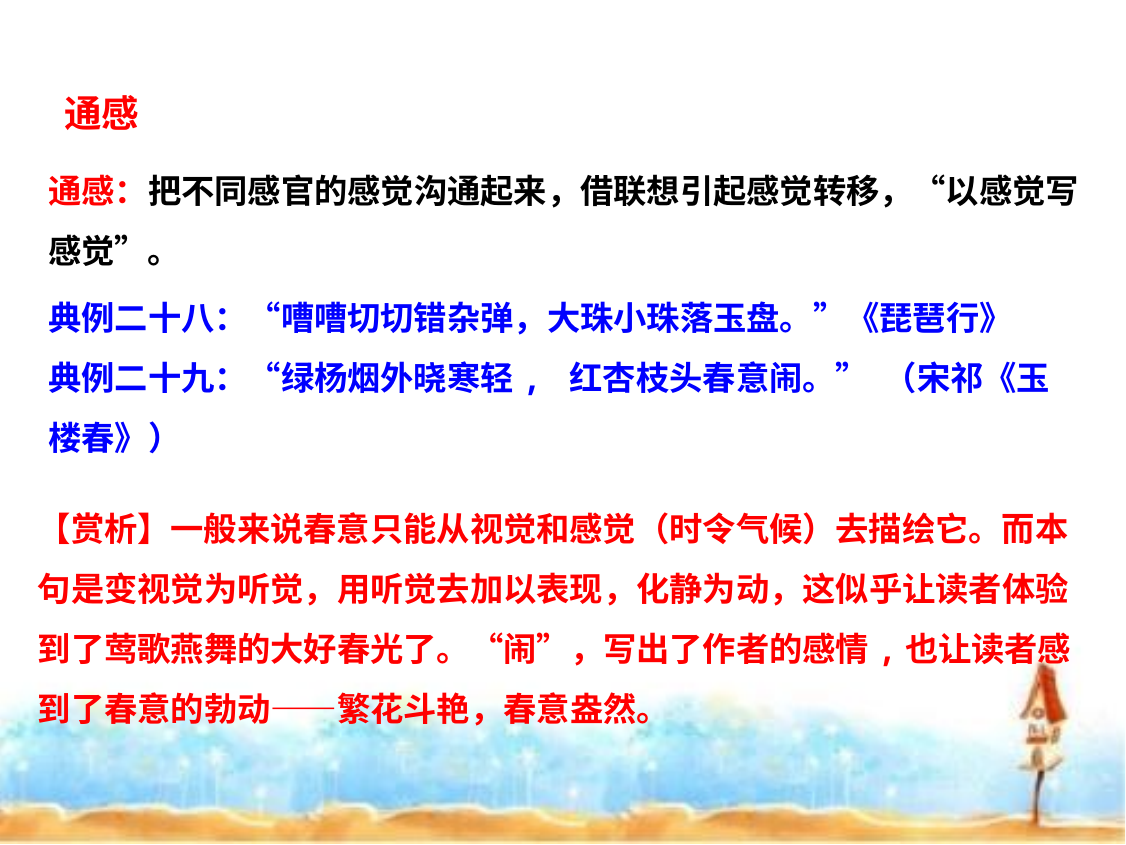

通感
通感：把不同感官的感觉沟通起来，借联想引起感觉转移，“以感觉写感觉”。
典例二十八：“嘈嘈切切错杂弹，大珠小珠落玉盘。”《琵琶行》
典例二十九：“绿杨烟外晓寒轻, 红杏枝头春意闹。”  （宋祁《玉楼春》）
【赏析】一般来说春意只能从视觉和感觉（时令气候）去描绘它。而本句是变视觉为听觉，用听觉去加以表现，化静为动，这似乎让读者体验到了莺歌燕舞的大好春光了。“闹”，写出了作者的感情,也让读者感到了春意的勃动——繁花斗艳，春意盎然。